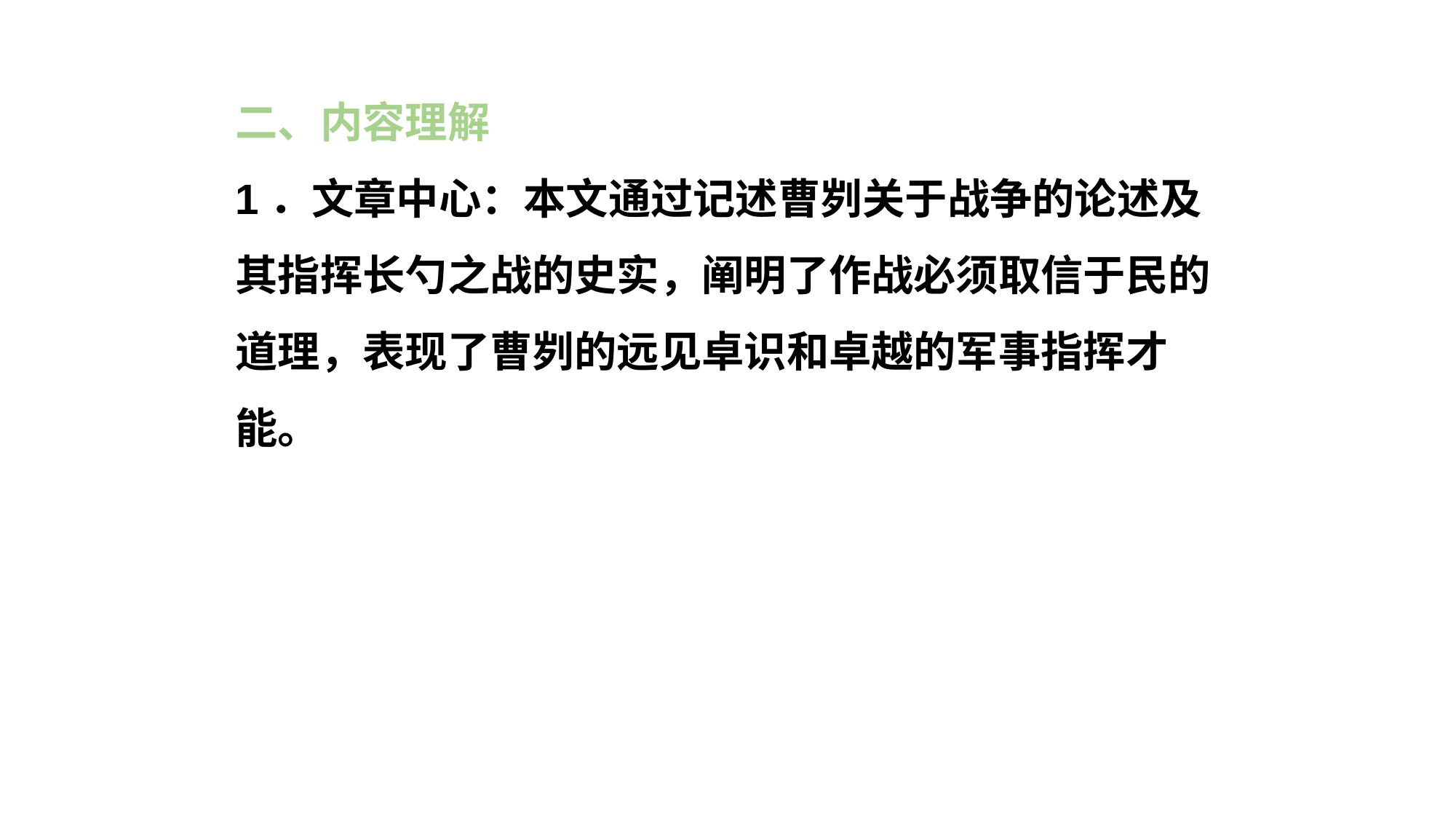

二、内容理解
1．文章中心：本文通过记述曹刿关于战争的论述及其指挥长勺之战的史实，阐明了作战必须取信于民的道理，表现了曹刿的远见卓识和卓越的军事指挥才能。